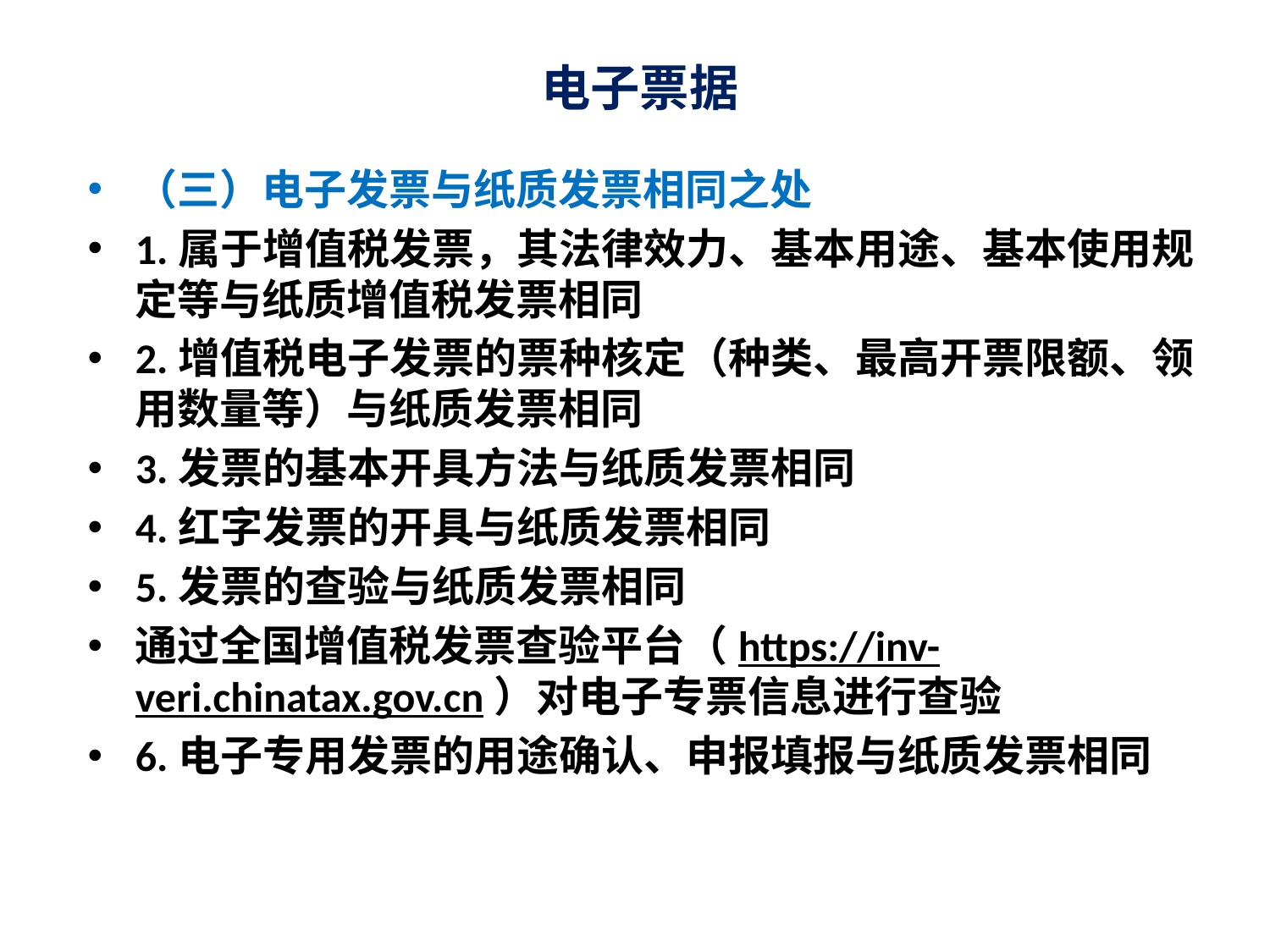

# 电子票据
（三）电子发票与纸质发票相同之处
1.属于增值税发票，其法律效力、基本用途、基本使用规定等与纸质增值税发票相同
2.增值税电子发票的票种核定（种类、最高开票限额、领用数量等）与纸质发票相同
3.发票的基本开具方法与纸质发票相同
4.红字发票的开具与纸质发票相同
5.发票的查验与纸质发票相同
通过全国增值税发票查验平台（https://inv-veri.chinatax.gov.cn）对电子专票信息进行查验
6.电子专用发票的用途确认、申报填报与纸质发票相同